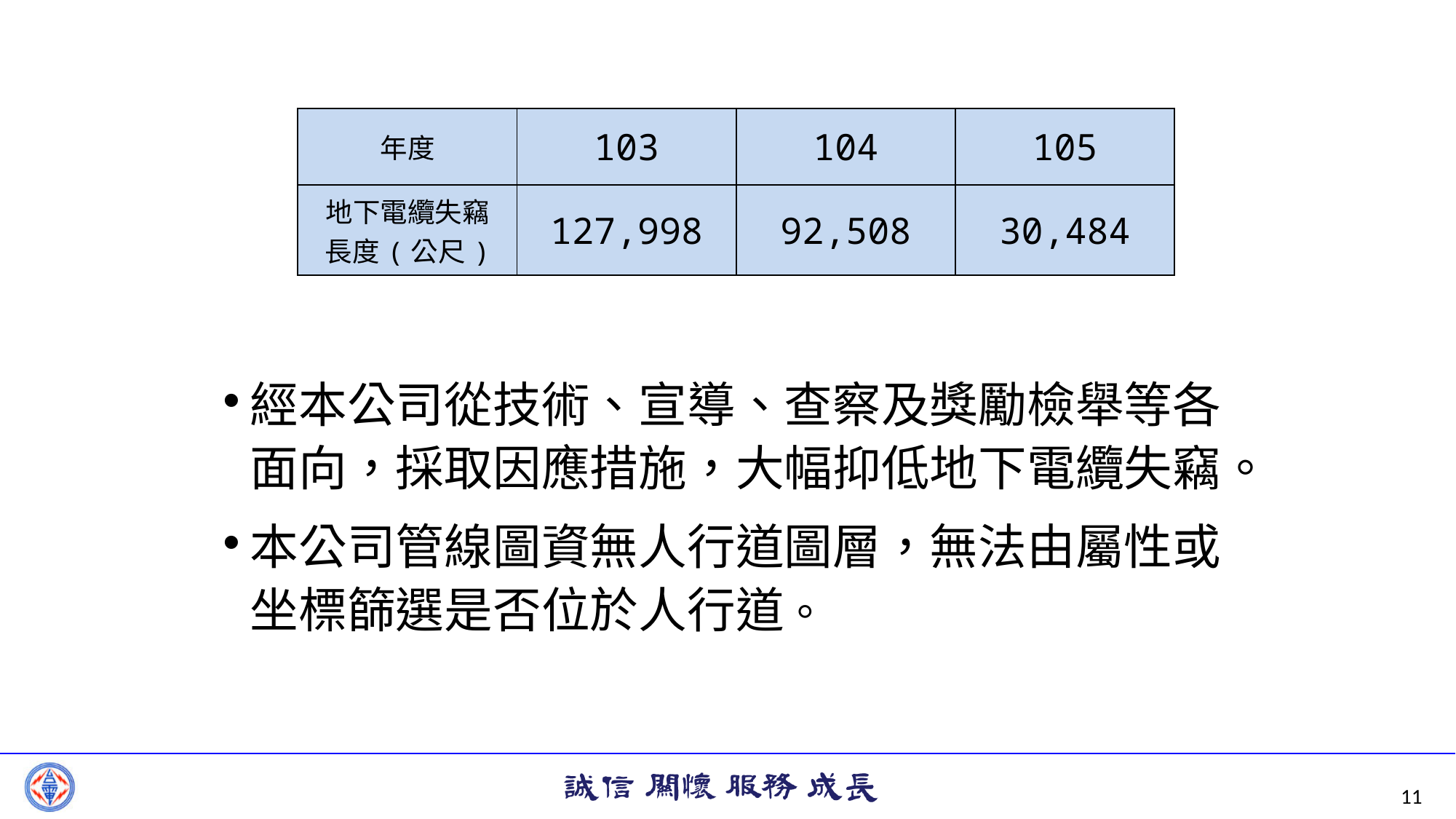

| 年度 | 103 | 104 | 105 |
| --- | --- | --- | --- |
| 地下電纜失竊 長度(公尺) | 127,998 | 92,508 | 30,484 |
經本公司從技術、宣導、查察及獎勵檢舉等各面向，採取因應措施，大幅抑低地下電纜失竊。
本公司管線圖資無人行道圖層，無法由屬性或坐標篩選是否位於人行道。